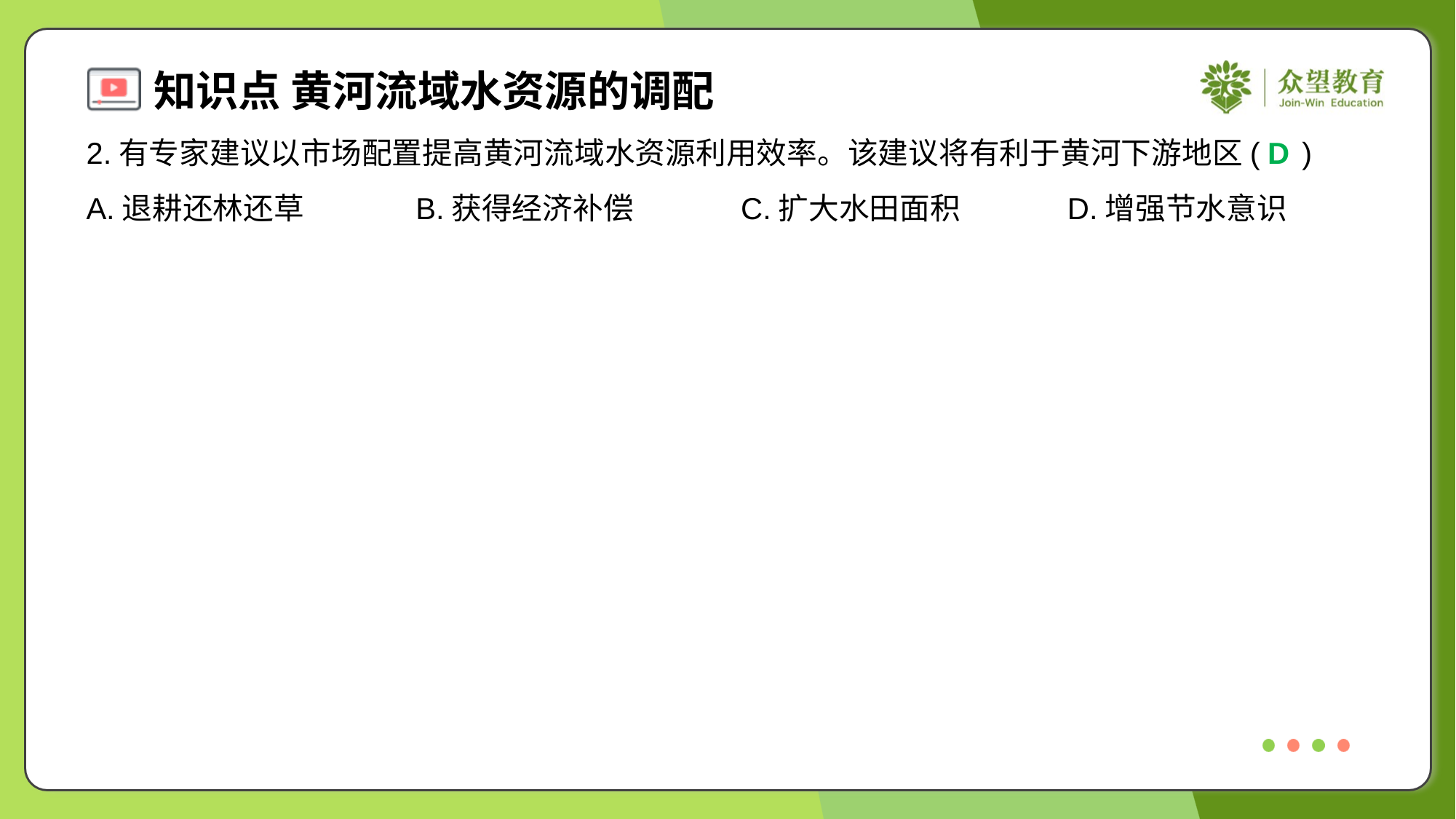

2.有专家建议以市场配置提高黄河流域水资源利用效率。该建议将有利于黄河下游地区(     )
D
A.退耕还林还草	B.获得经济补偿	C.扩大水田面积	D.增强节水意识